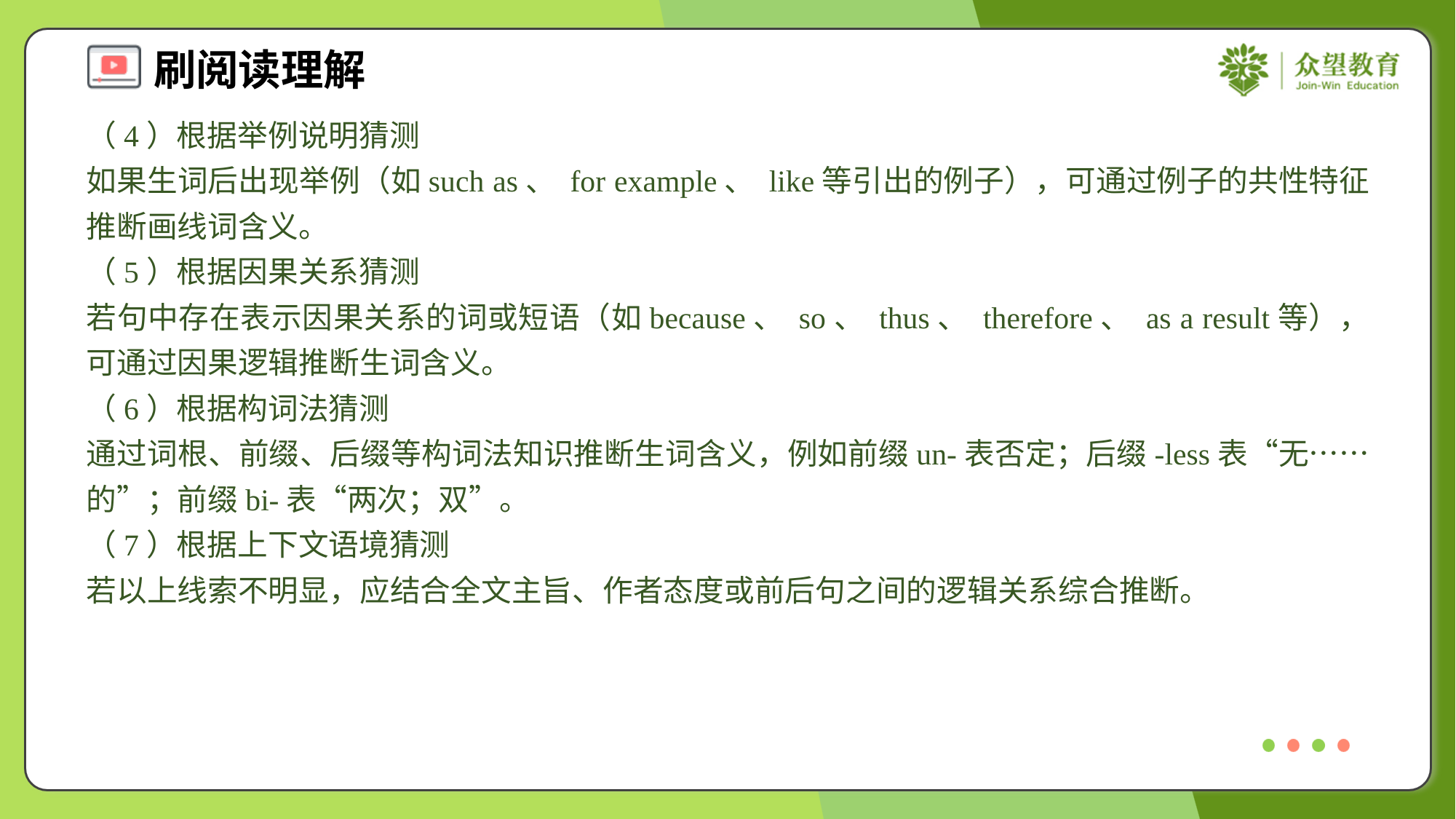

（4）根据举例说明猜测
如果生词后出现举例（如such as、 for example、 like等引出的例子），可通过例子的共性特征推断画线词含义。
（5）根据因果关系猜测
若句中存在表示因果关系的词或短语（如because、 so、 thus、 therefore、 as a result等），可通过因果逻辑推断生词含义。
（6）根据构词法猜测
通过词根、前缀、后缀等构词法知识推断生词含义，例如前缀un-表否定；后缀-less表“无……的”；前缀bi-表“两次；双”。
（7）根据上下文语境猜测
若以上线索不明显，应结合全文主旨、作者态度或前后句之间的逻辑关系综合推断。